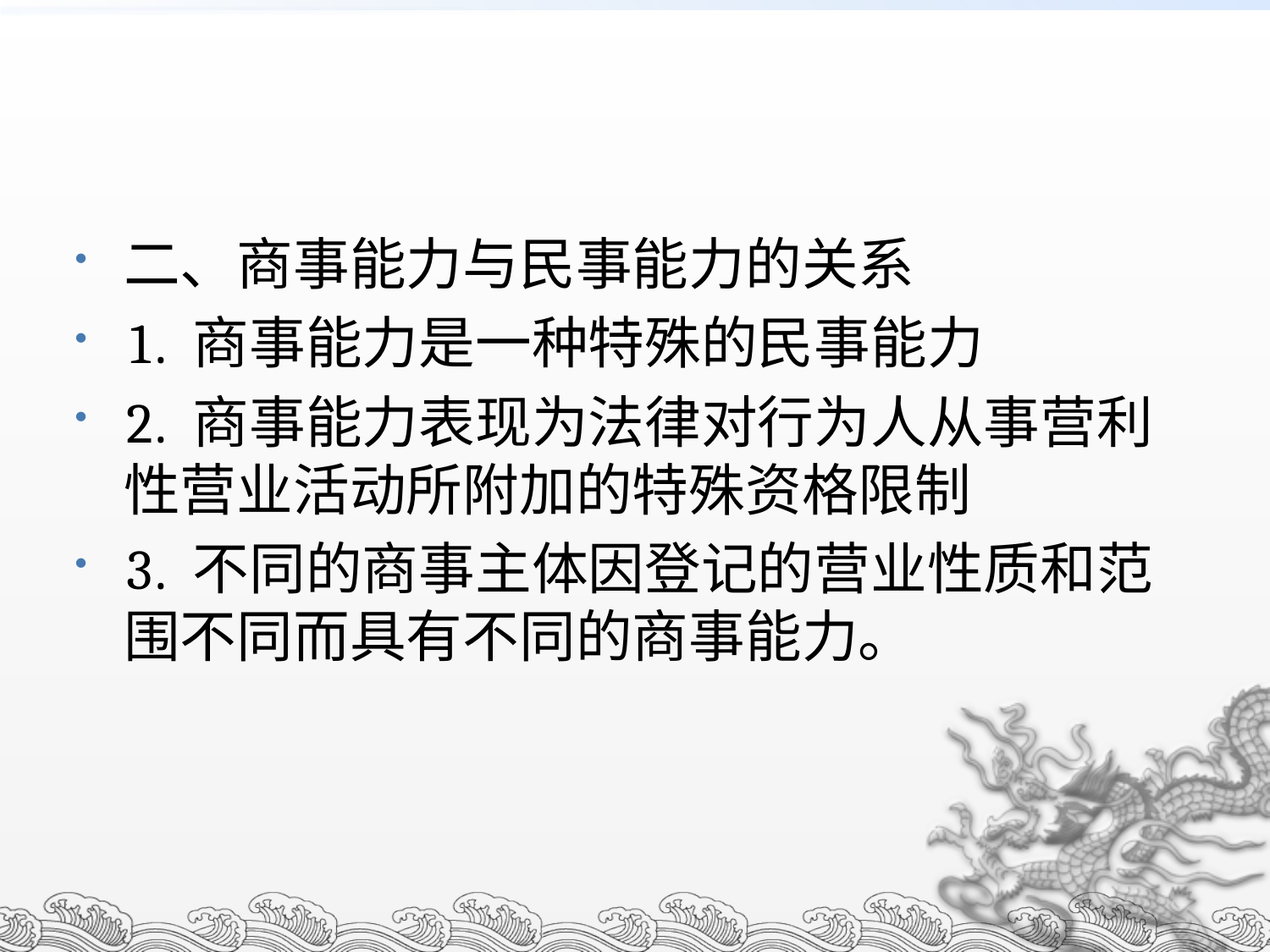

#
二、商事能力与民事能力的关系
1. 商事能力是一种特殊的民事能力
2. 商事能力表现为法律对行为人从事营利性营业活动所附加的特殊资格限制
3. 不同的商事主体因登记的营业性质和范围不同而具有不同的商事能力。